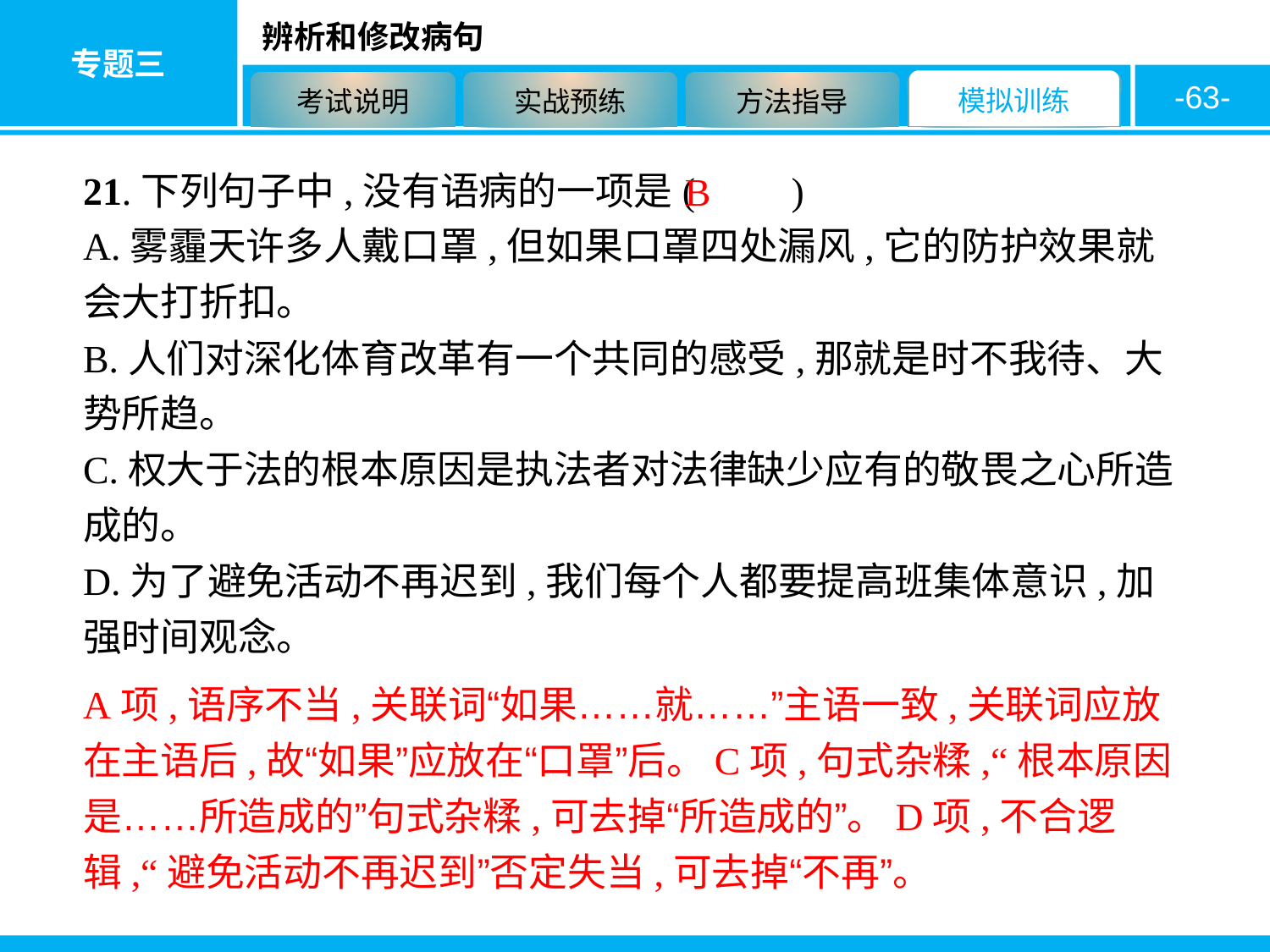

-63-
21.下列句子中,没有语病的一项是(　　)
A.雾霾天许多人戴口罩,但如果口罩四处漏风,它的防护效果就会大打折扣。
B.人们对深化体育改革有一个共同的感受,那就是时不我待、大势所趋。
C.权大于法的根本原因是执法者对法律缺少应有的敬畏之心所造成的。
D.为了避免活动不再迟到,我们每个人都要提高班集体意识,加强时间观念。
B
A项,语序不当,关联词“如果……就……”主语一致,关联词应放在主语后,故“如果”应放在“口罩”后。C项,句式杂糅,“根本原因是……所造成的”句式杂糅,可去掉“所造成的”。D项,不合逻辑,“避免活动不再迟到”否定失当,可去掉“不再”。